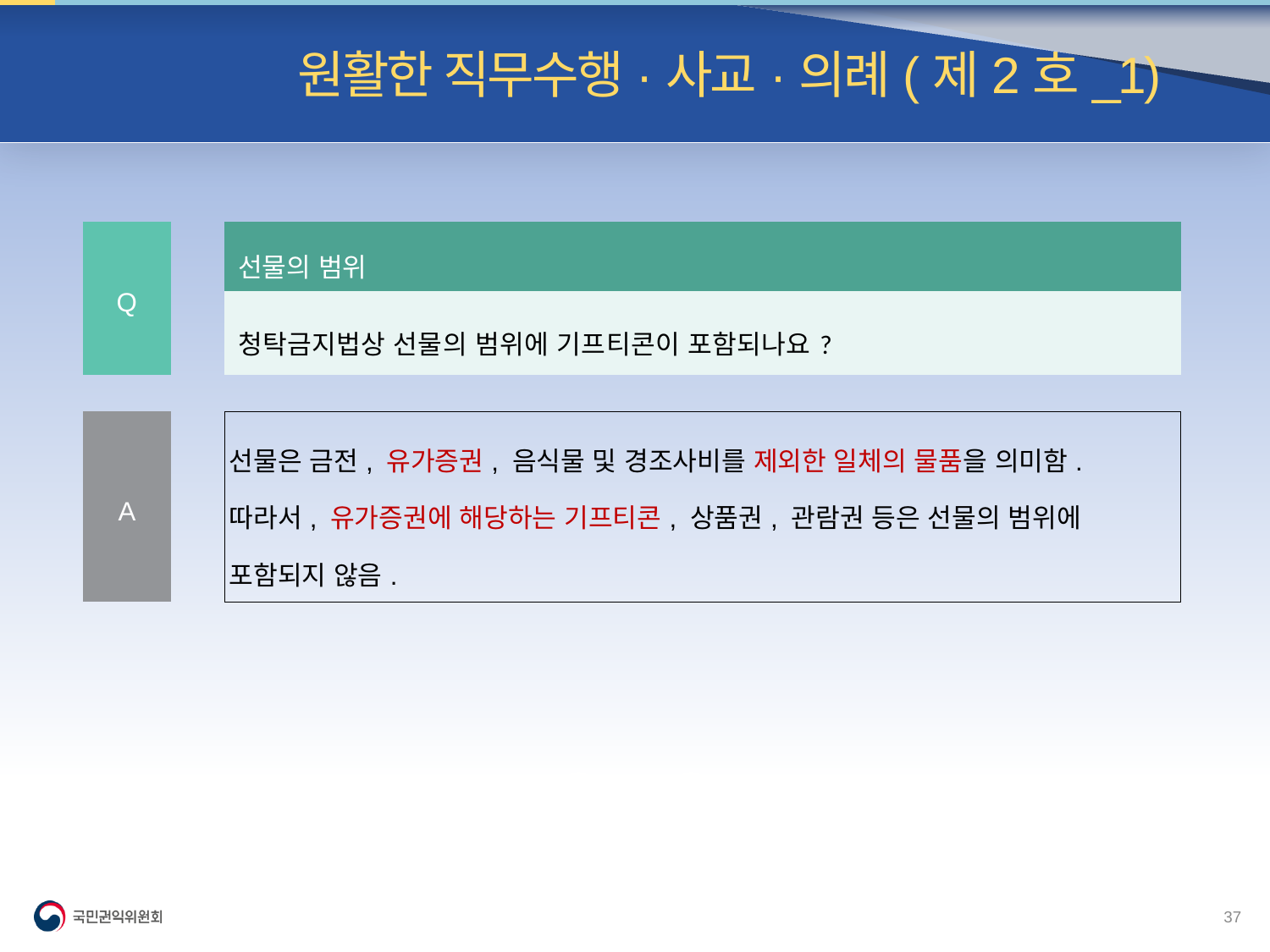

빈발 질의| 원활한 직무수행·사교·의례(제2호_1)

| Q |  | 선물의 범위 |
| --- | --- | --- |
|  |  | 청탁금지법상 선물의 범위에 기프티콘이 포함되나요? |
|  |  |  |
| A |  | 선물은 금전, 유가증권, 음식물 및 경조사비를 제외한 일체의 물품을 의미함. 따라서, 유가증권에 해당하는 기프티콘, 상품권, 관람권 등은 선물의 범위에 포함되지 않음. |

37